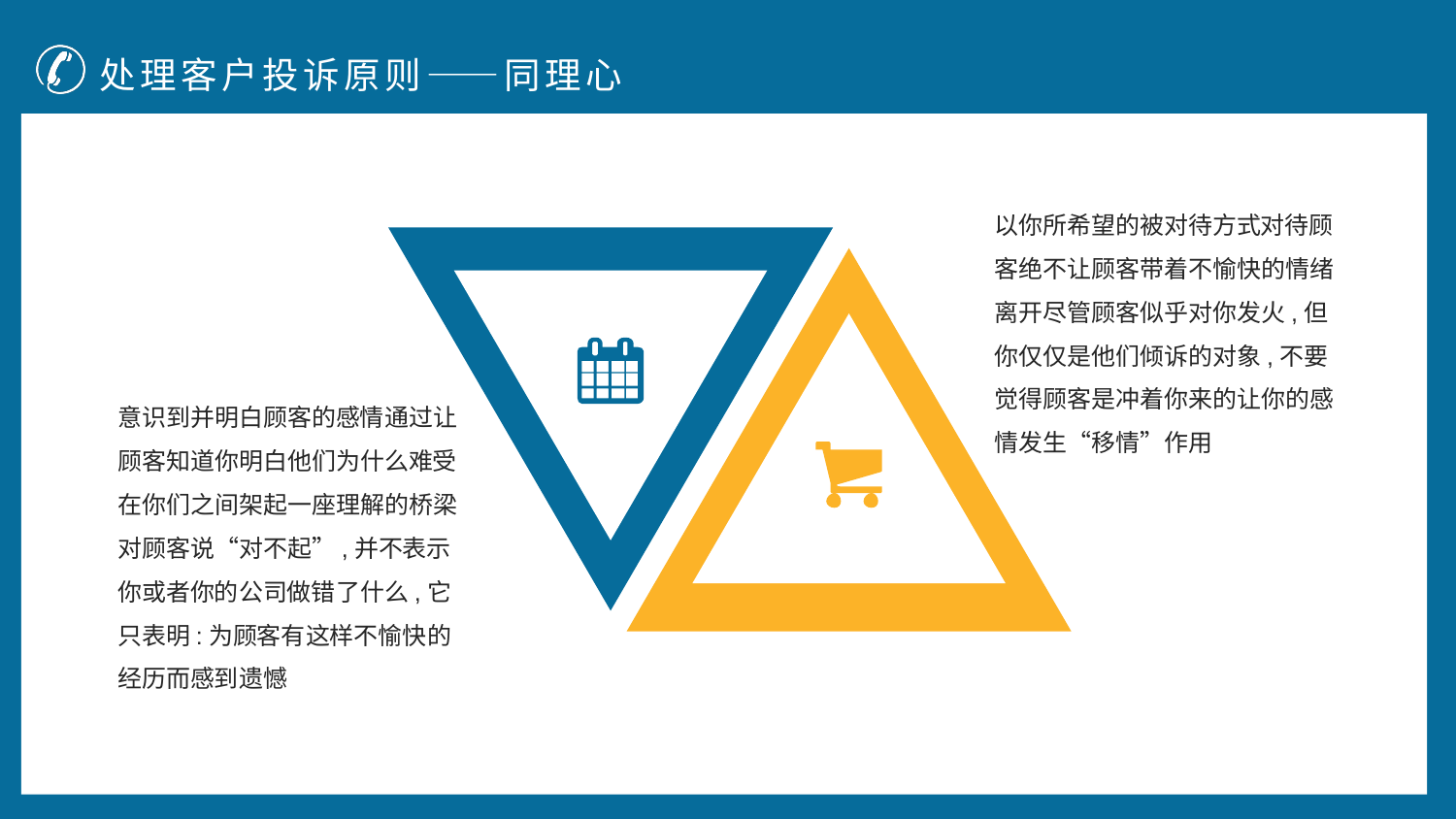

处理客户投诉原则——同理心
以你所希望的被对待方式对待顾客绝不让顾客带着不愉快的情绪离开尽管顾客似乎对你发火,但你仅仅是他们倾诉的对象,不要觉得顾客是冲着你来的让你的感情发生“移情”作用

意识到并明白顾客的感情通过让顾客知道你明白他们为什么难受在你们之间架起一座理解的桥梁对顾客说“对不起”,并不表示你或者你的公司做错了什么,它只表明:为顾客有这样不愉快的经历而感到遗憾